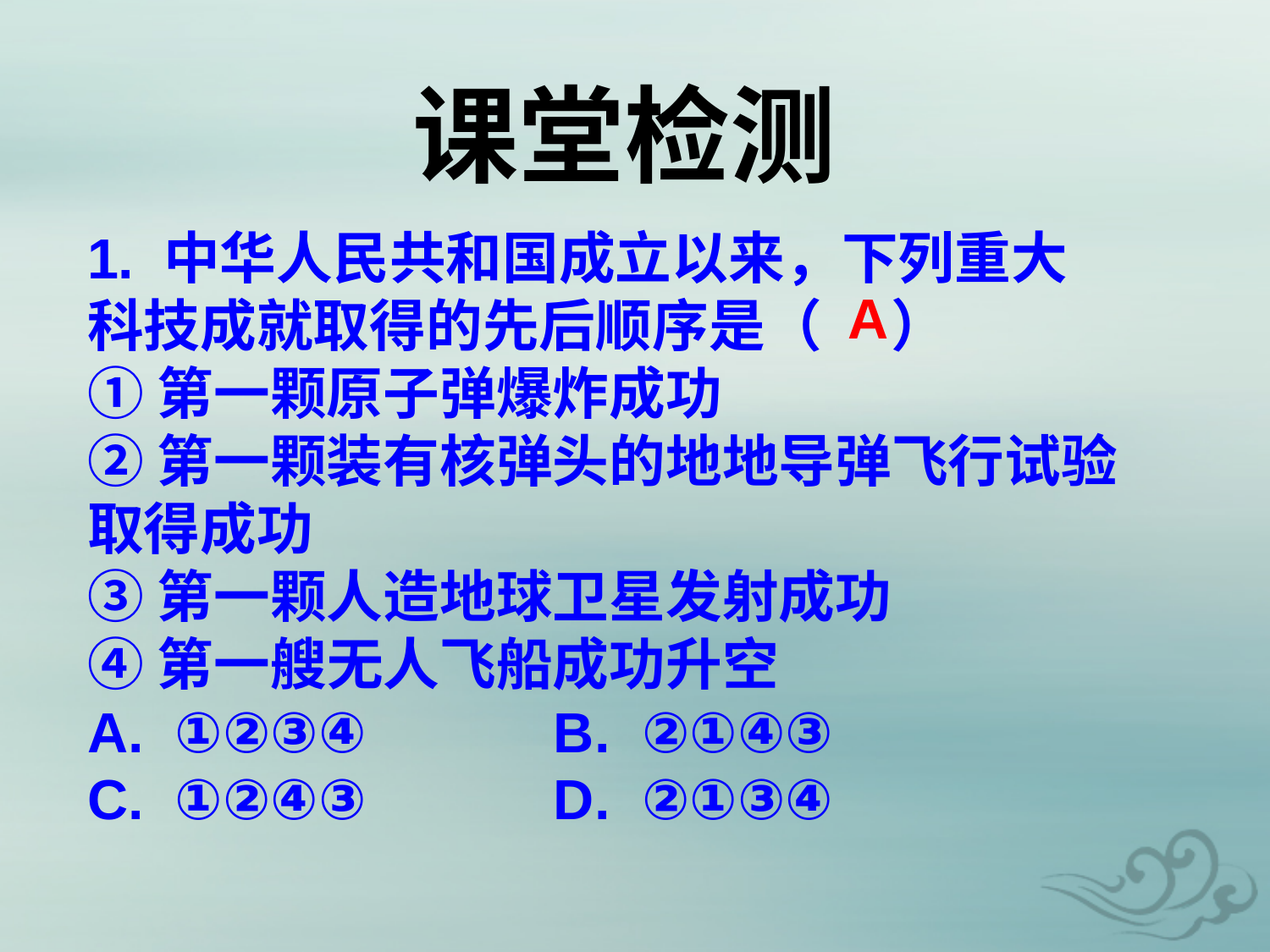

课堂检测
1. 中华人民共和国成立以来，下列重大科技成就取得的先后顺序是（　 ）
①第一颗原子弹爆炸成功
②第一颗装有核弹头的地地导弹飞行试验取得成功
③第一颗人造地球卫星发射成功
④第一艘无人飞船成功升空
A.  ①②③④            B.  ②①④③
C.  ①②④③            D.  ②①③④
A